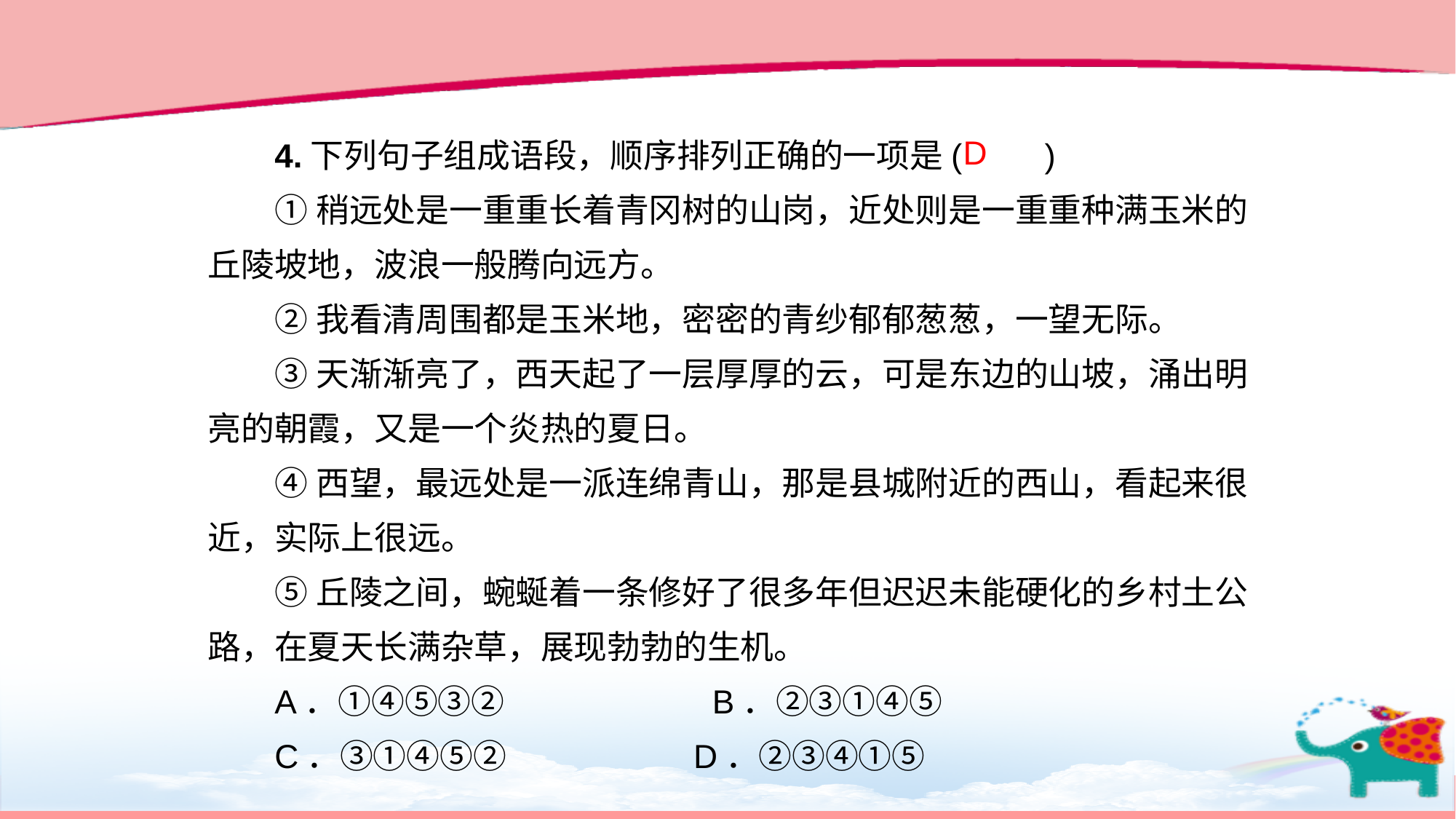

4.下列句子组成语段，顺序排列正确的一项是(　　)
①稍远处是一重重长着青冈树的山岗，近处则是一重重种满玉米的丘陵坡地，波浪一般腾向远方。
②我看清周围都是玉米地，密密的青纱郁郁葱葱，一望无际。
③天渐渐亮了，西天起了一层厚厚的云，可是东边的山坡，涌出明亮的朝霞，又是一个炎热的夏日。
④西望，最远处是一派连绵青山，那是县城附近的西山，看起来很近，实际上很远。
⑤丘陵之间，蜿蜒着一条修好了很多年但迟迟未能硬化的乡村土公路，在夏天长满杂草，展现勃勃的生机。
A．①④⑤③②　　　　　　B．②③①④⑤
C．③①④⑤②                        D．②③④①⑤
D